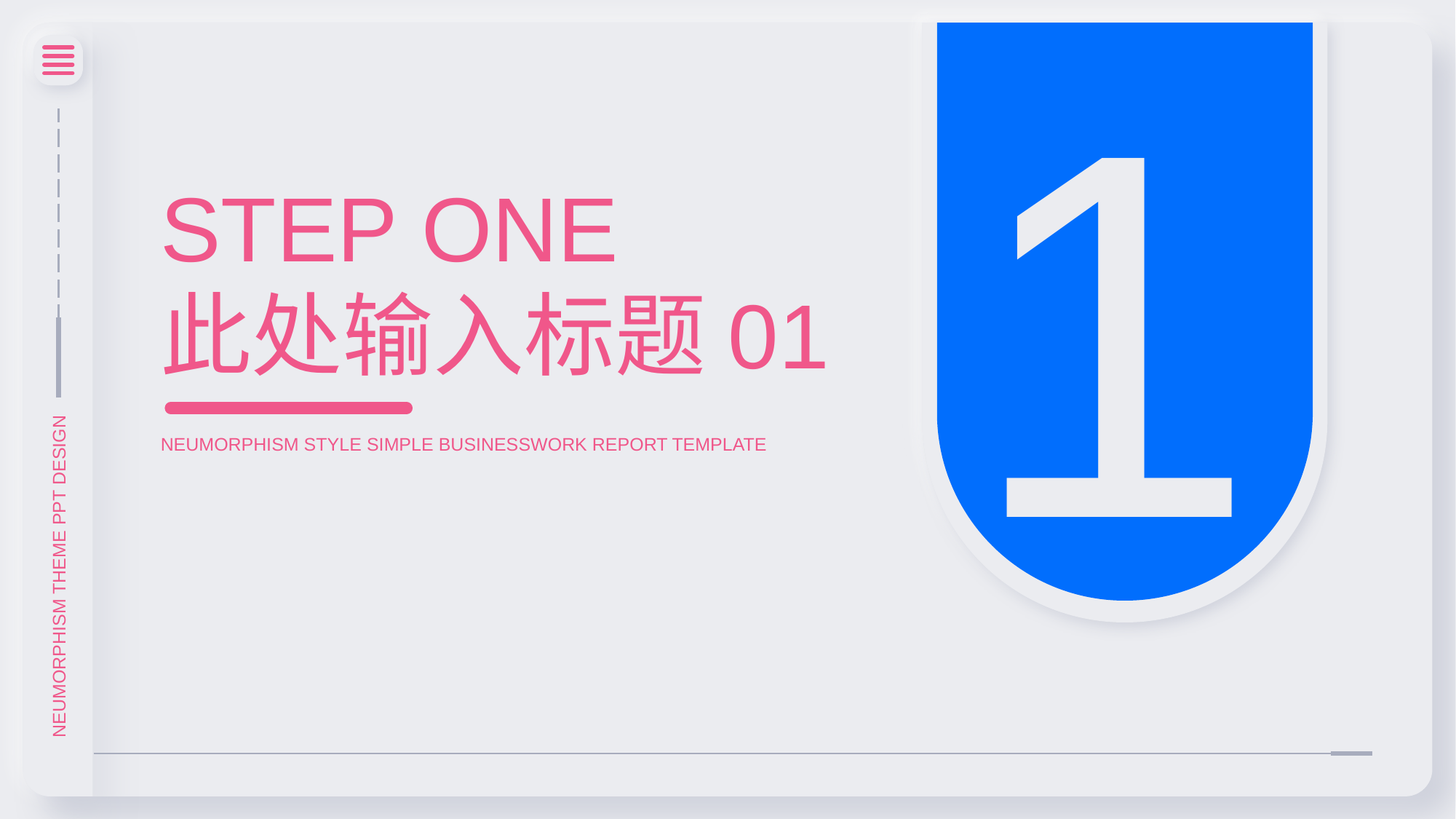

STEP ONE
此处输入标题01
NEUMORPHISM STYLE SIMPLE BUSINESSWORK REPORT TEMPLATE